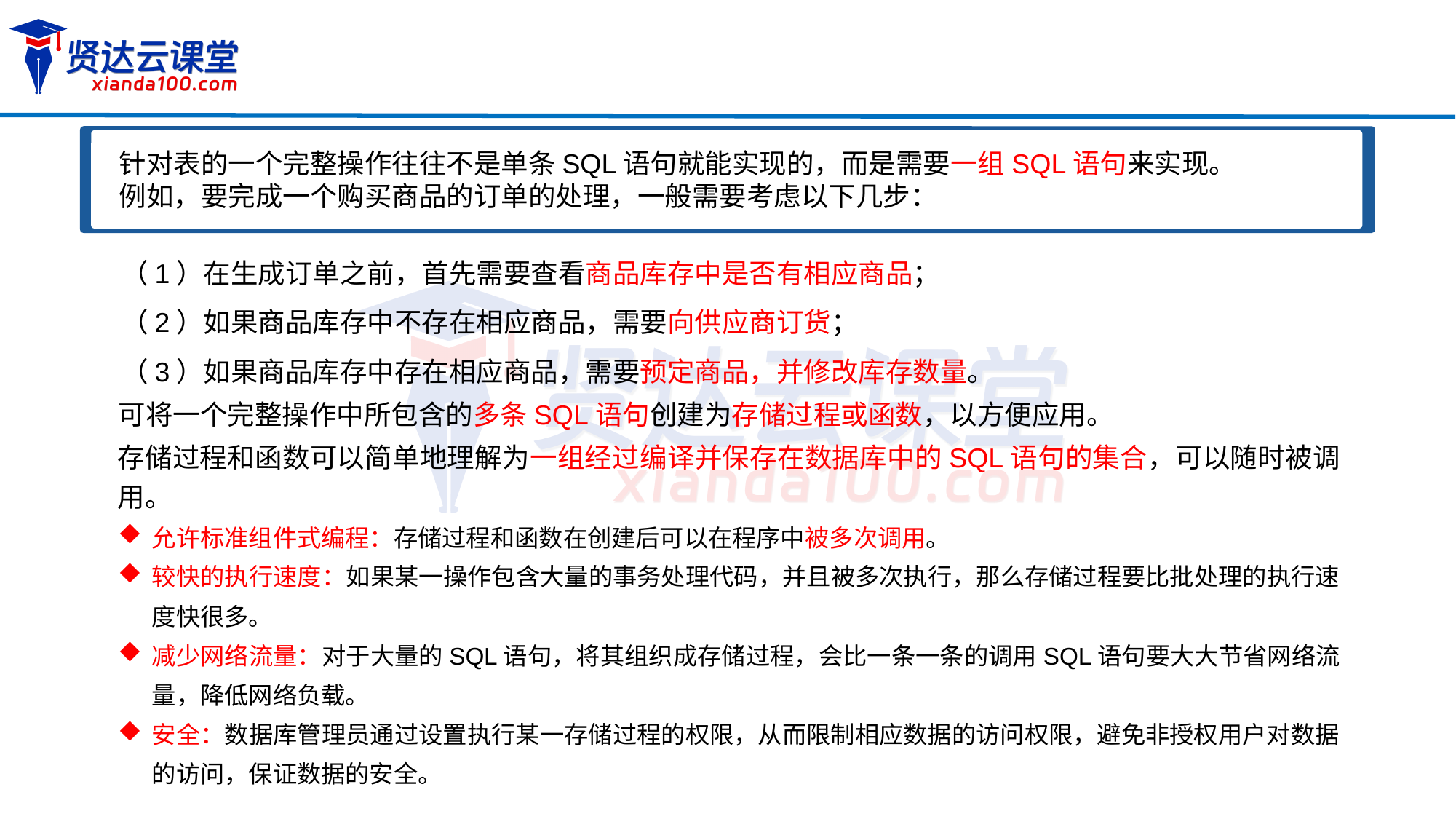

针对表的一个完整操作往往不是单条SQL语句就能实现的，而是需要一组SQL语句来实现。
例如，要完成一个购买商品的订单的处理，一般需要考虑以下几步：
（1）在生成订单之前，首先需要查看商品库存中是否有相应商品；
（2）如果商品库存中不存在相应商品，需要向供应商订货；
（3）如果商品库存中存在相应商品，需要预定商品，并修改库存数量。
可将一个完整操作中所包含的多条SQL语句创建为存储过程或函数，以方便应用。
存储过程和函数可以简单地理解为一组经过编译并保存在数据库中的SQL语句的集合，可以随时被调用。
允许标准组件式编程：存储过程和函数在创建后可以在程序中被多次调用。
较快的执行速度：如果某一操作包含大量的事务处理代码，并且被多次执行，那么存储过程要比批处理的执行速度快很多。
减少网络流量：对于大量的SQL语句，将其组织成存储过程，会比一条一条的调用SQL语句要大大节省网络流量，降低网络负载。
安全：数据库管理员通过设置执行某一存储过程的权限，从而限制相应数据的访问权限，避免非授权用户对数据的访问，保证数据的安全。